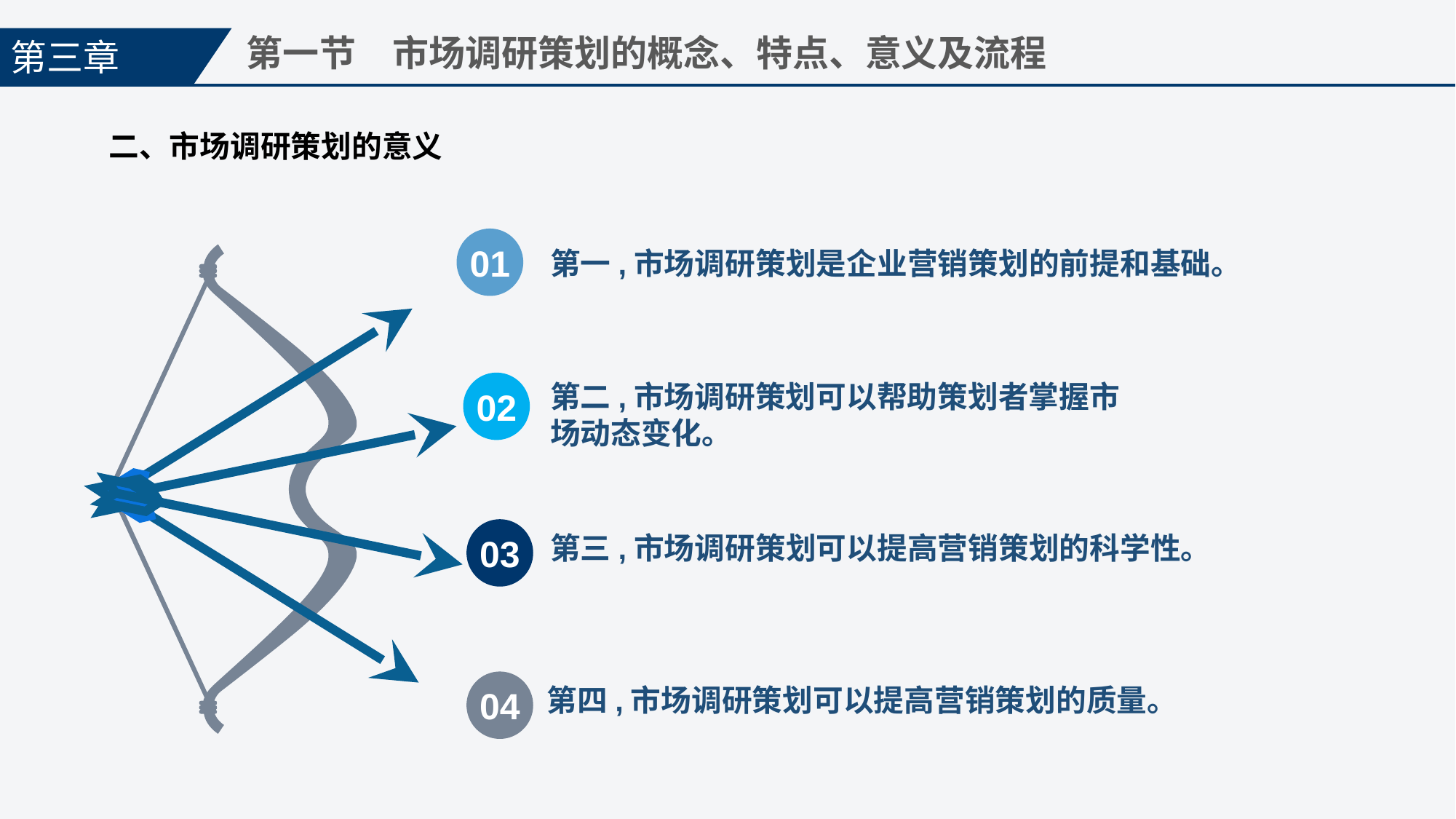

第三章
第一节　市场调研策划的概念、特点、意义及流程
二、市场调研策划的意义
01

第一,市场调研策划是企业营销策划的前提和基础。
02
第二,市场调研策划可以帮助策划者掌握市场动态变化。

03
第三,市场调研策划可以提高营销策划的科学性。

04
第四,市场调研策划可以提高营销策划的质量。